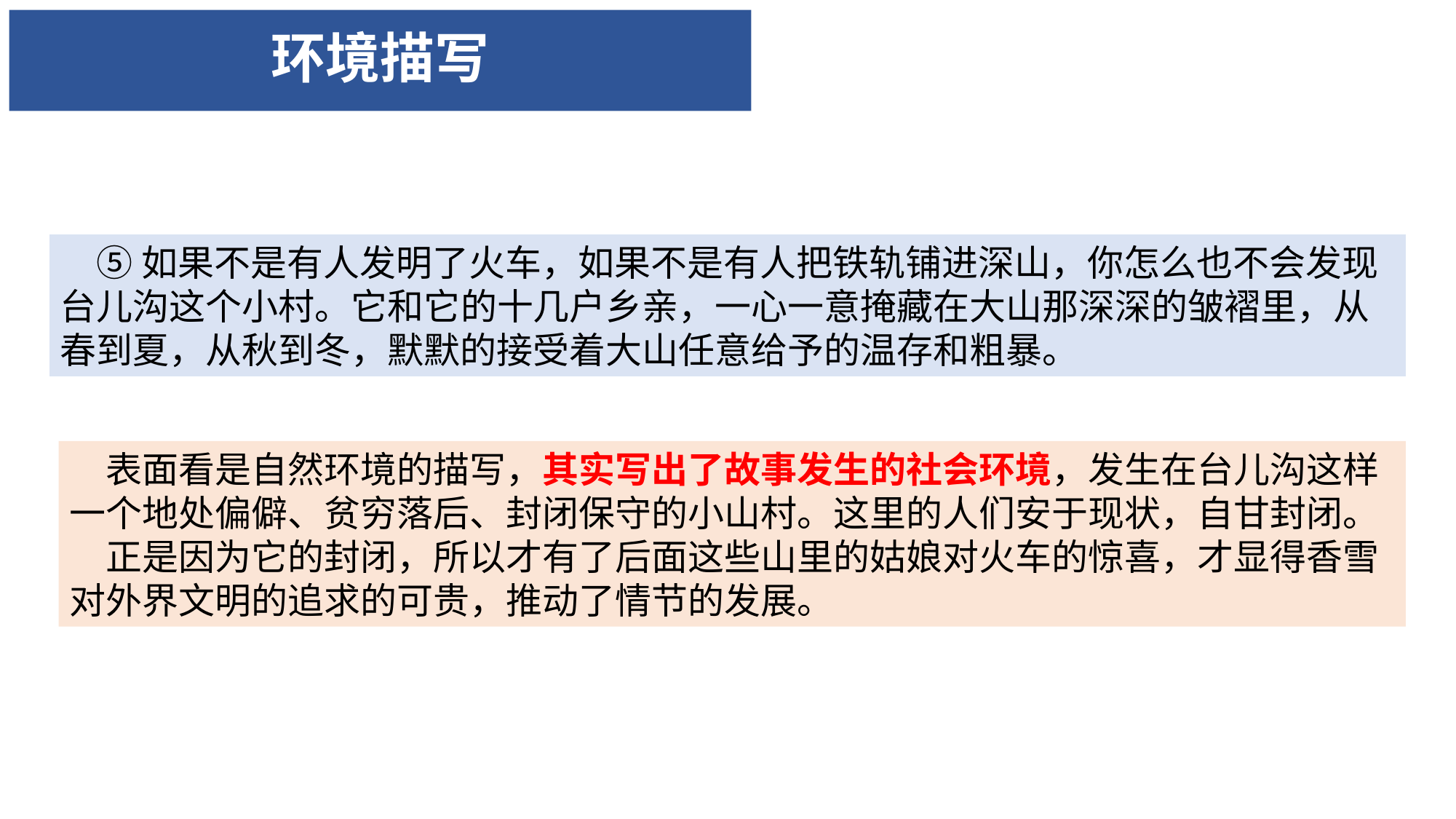

# 环境描写
⑤如果不是有人发明了火车，如果不是有人把铁轨铺进深山，你怎么也不会发现台儿沟这个小村。它和它的十几户乡亲，一心一意掩藏在大山那深深的皱褶里，从春到夏，从秋到冬，默默的接受着大山任意给予的温存和粗暴。
表面看是自然环境的描写，其实写出了故事发生的社会环境，发生在台儿沟这样一个地处偏僻、贫穷落后、封闭保守的小山村。这里的人们安于现状，自甘封闭。
正是因为它的封闭，所以才有了后面这些山里的姑娘对火车的惊喜，才显得香雪对外界文明的追求的可贵，推动了情节的发展。